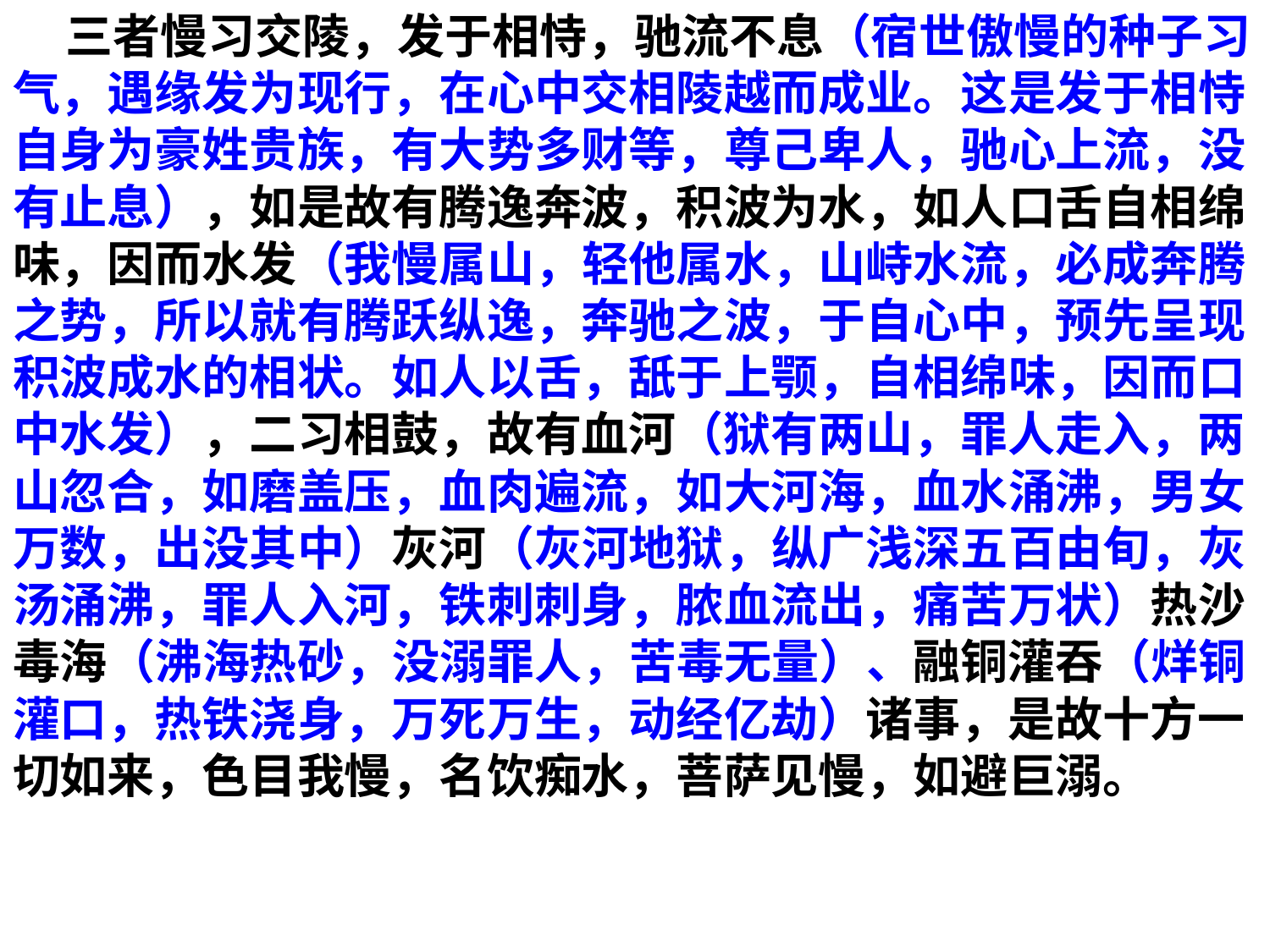

三者慢习交陵，发于相恃，驰流不息（宿世傲慢的种子习气，遇缘发为现行，在心中交相陵越而成业。这是发于相恃自身为豪姓贵族，有大势多财等，尊己卑人，驰心上流，没有止息），如是故有腾逸奔波，积波为水，如人口舌自相绵味，因而水发（我慢属山，轻他属水，山峙水流，必成奔腾之势，所以就有腾跃纵逸，奔驰之波，于自心中，预先呈现积波成水的相状。如人以舌，舐于上颚，自相绵味，因而口中水发），二习相鼓，故有血河（狱有两山，罪人走入，两山忽合，如磨盖压，血肉遍流，如大河海，血水涌沸，男女万数，出没其中）灰河（灰河地狱，纵广浅深五百由旬，灰汤涌沸，罪人入河，铁刺刺身，脓血流出，痛苦万状）热沙毒海（沸海热砂，没溺罪人，苦毒无量）、融铜灌吞（烊铜灌口，热铁浇身，万死万生，动经亿劫）诸事，是故十方一切如来，色目我慢，名饮痴水，菩萨见慢，如避巨溺。